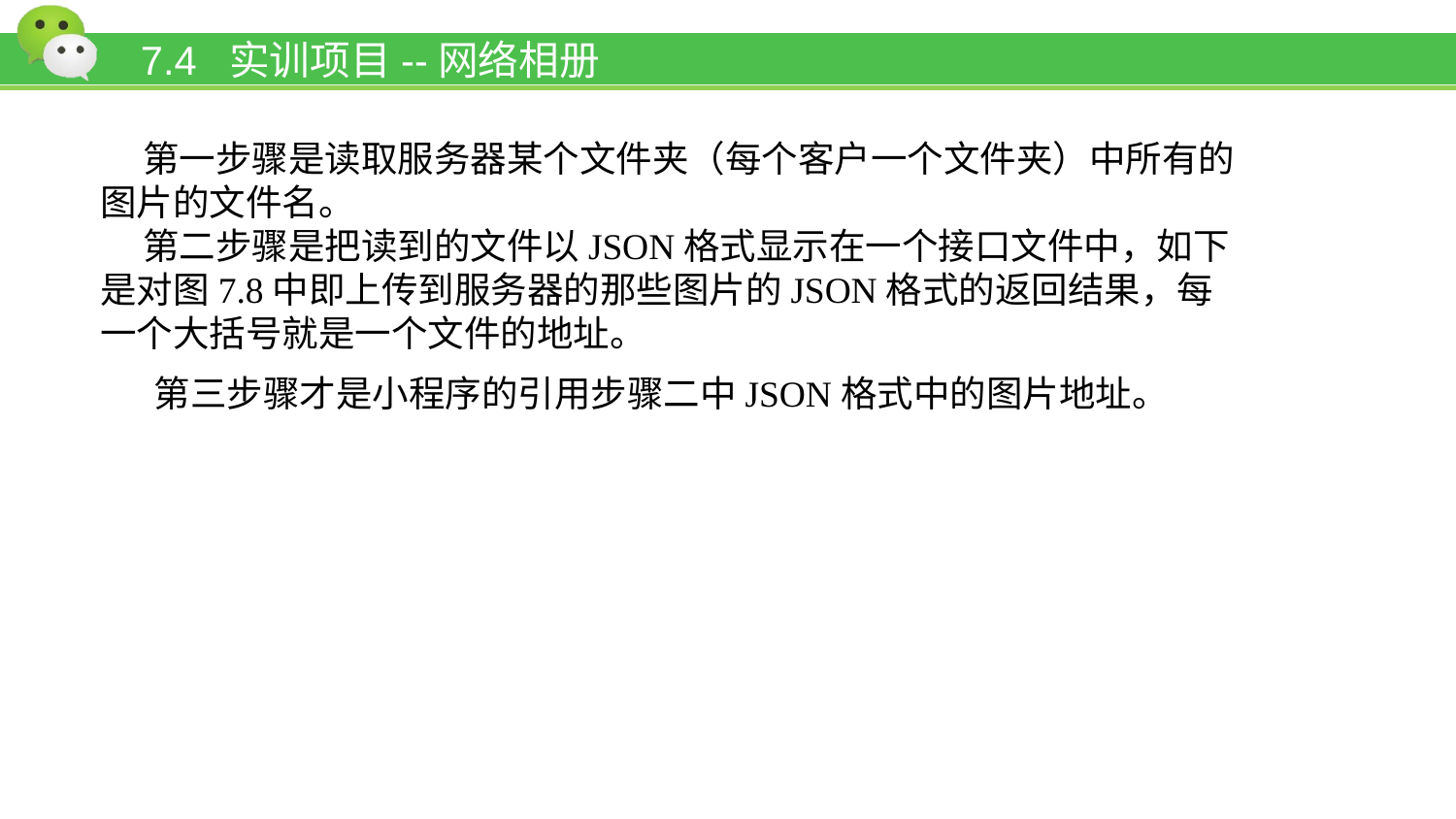

# 7.4  实训项目--网络相册
第一步骤是读取服务器某个文件夹（每个客户一个文件夹）中所有的图片的文件名。
第二步骤是把读到的文件以JSON格式显示在一个接口文件中，如下是对图7.8中即上传到服务器的那些图片的JSON格式的返回结果，每一个大括号就是一个文件的地址。
第三步骤才是小程序的引用步骤二中JSON格式中的图片地址。